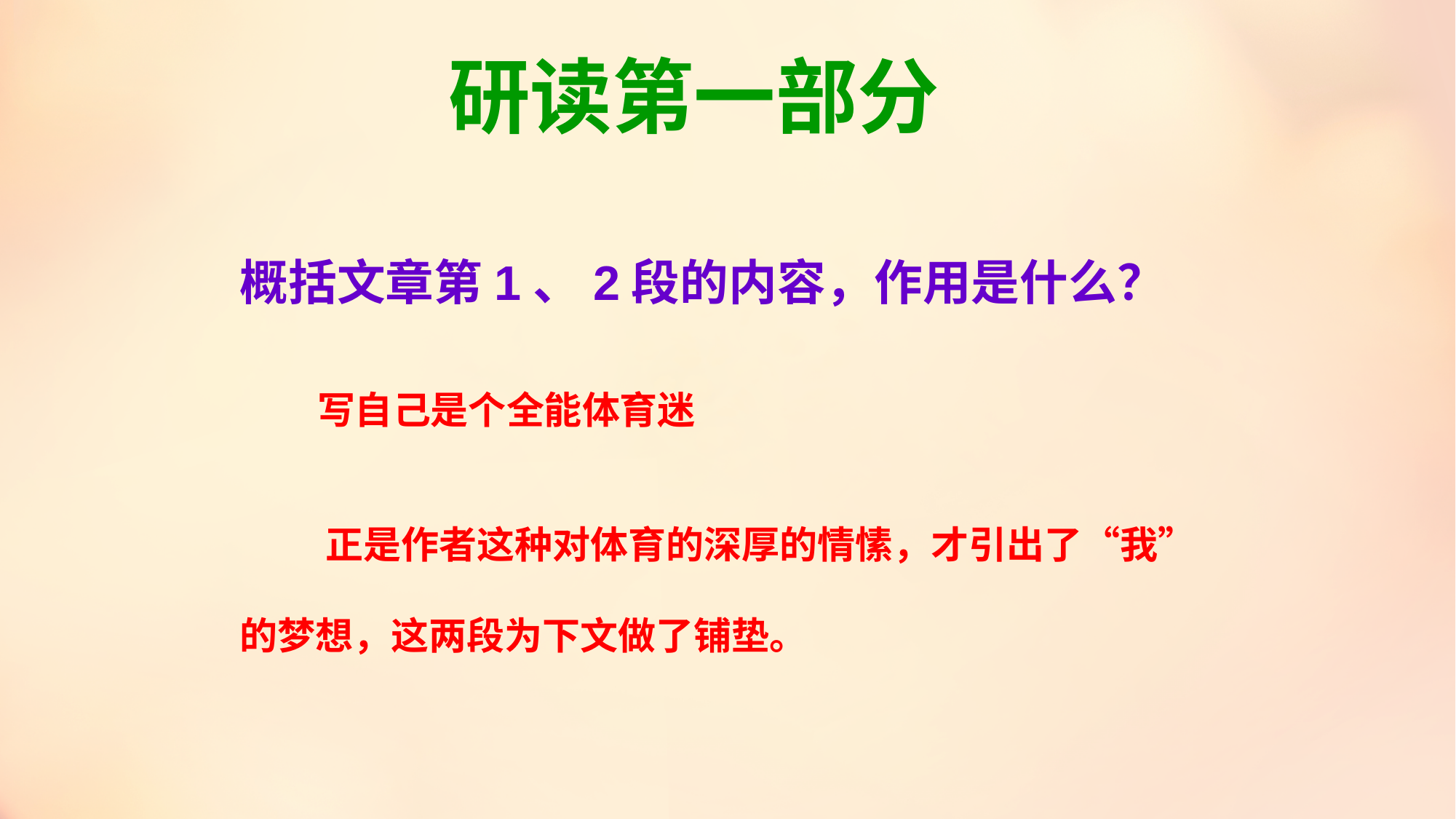

研读第一部分
概括文章第1、2段的内容，作用是什么？
写自己是个全能体育迷

         正是作者这种对体育的深厚的情愫，才引出了“我”的梦想，这两段为下文做了铺垫。